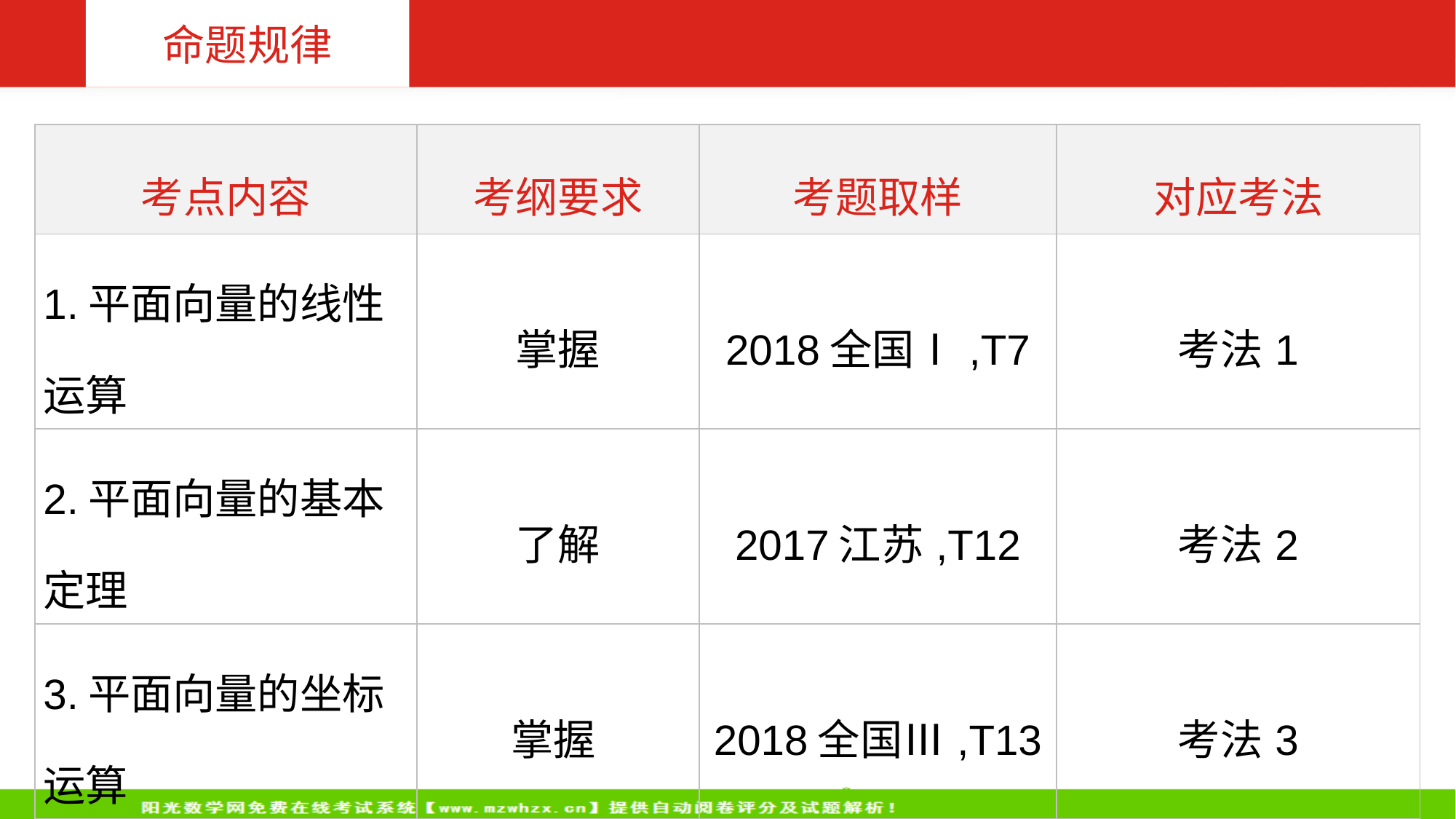

命题规律
| 考点内容 | 考纲要求 | 考题取样 | 对应考法 |
| --- | --- | --- | --- |
| 1.平面向量的线性 运算 | 掌握 | 2018全国Ⅰ,T7 | 考法1 |
| 2.平面向量的基本 定理 | 了解 | 2017江苏,T12 | 考法2 |
| 3.平面向量的坐标 运算 | 掌握 | 2018全国Ⅲ,T13 | 考法3 |